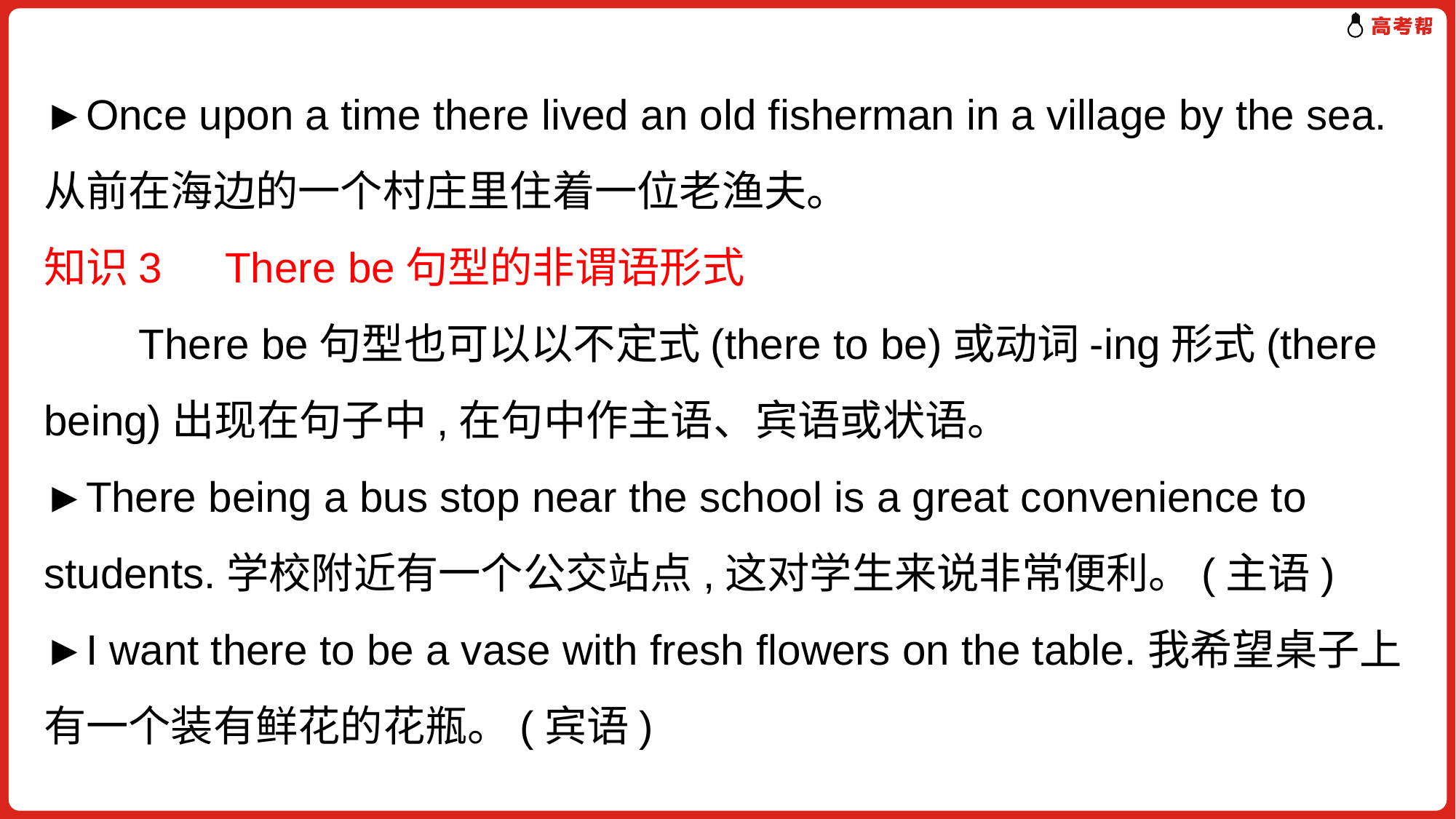

►Once upon a time there lived an old fisherman in a village by the sea.从前在海边的一个村庄里住着一位老渔夫。
知识3　There be句型的非谓语形式
　　There be句型也可以以不定式(there to be)或动词-ing形式(there being)出现在句子中,在句中作主语、宾语或状语。
►There being a bus stop near the school is a great convenience to students.学校附近有一个公交站点,这对学生来说非常便利。(主语)
►I want there to be a vase with fresh flowers on the table.我希望桌子上有一个装有鲜花的花瓶。(宾语)